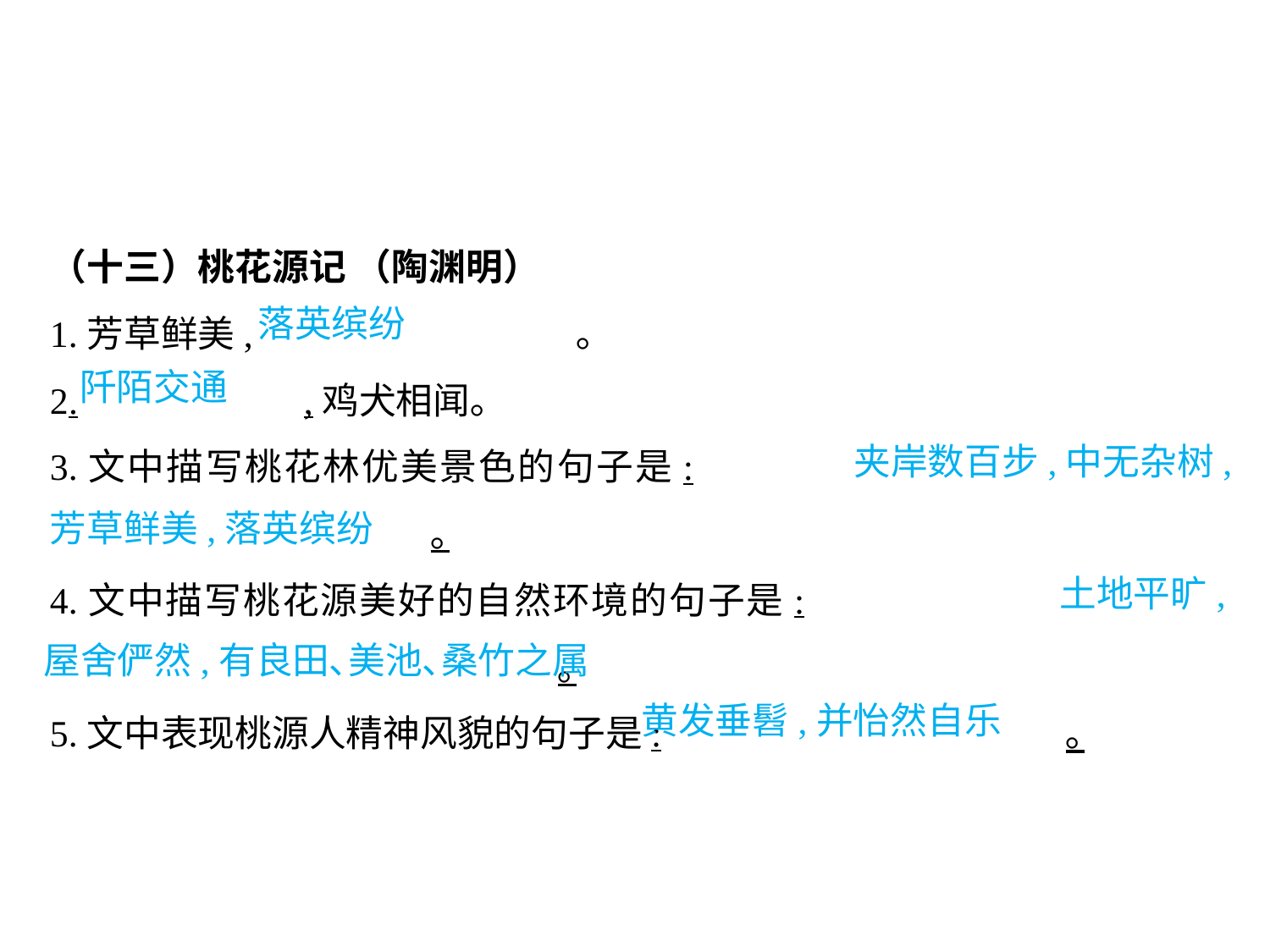

（十三）桃花源记 （陶渊明）
1.芳草鲜美,			 ｡
2.		,鸡犬相闻｡
3.文中描写桃花林优美景色的句子是:								｡
4.文中描写桃花源美好的自然环境的句子是:								｡
5.文中表现桃源人精神风貌的句子是:				｡
落英缤纷
阡陌交通
						    夹岸数百步,中无杂树,芳草鲜美,落英缤纷
								土地平旷,屋舍俨然,有良田､美池､桑竹之属
黄发垂髫,并怡然自乐